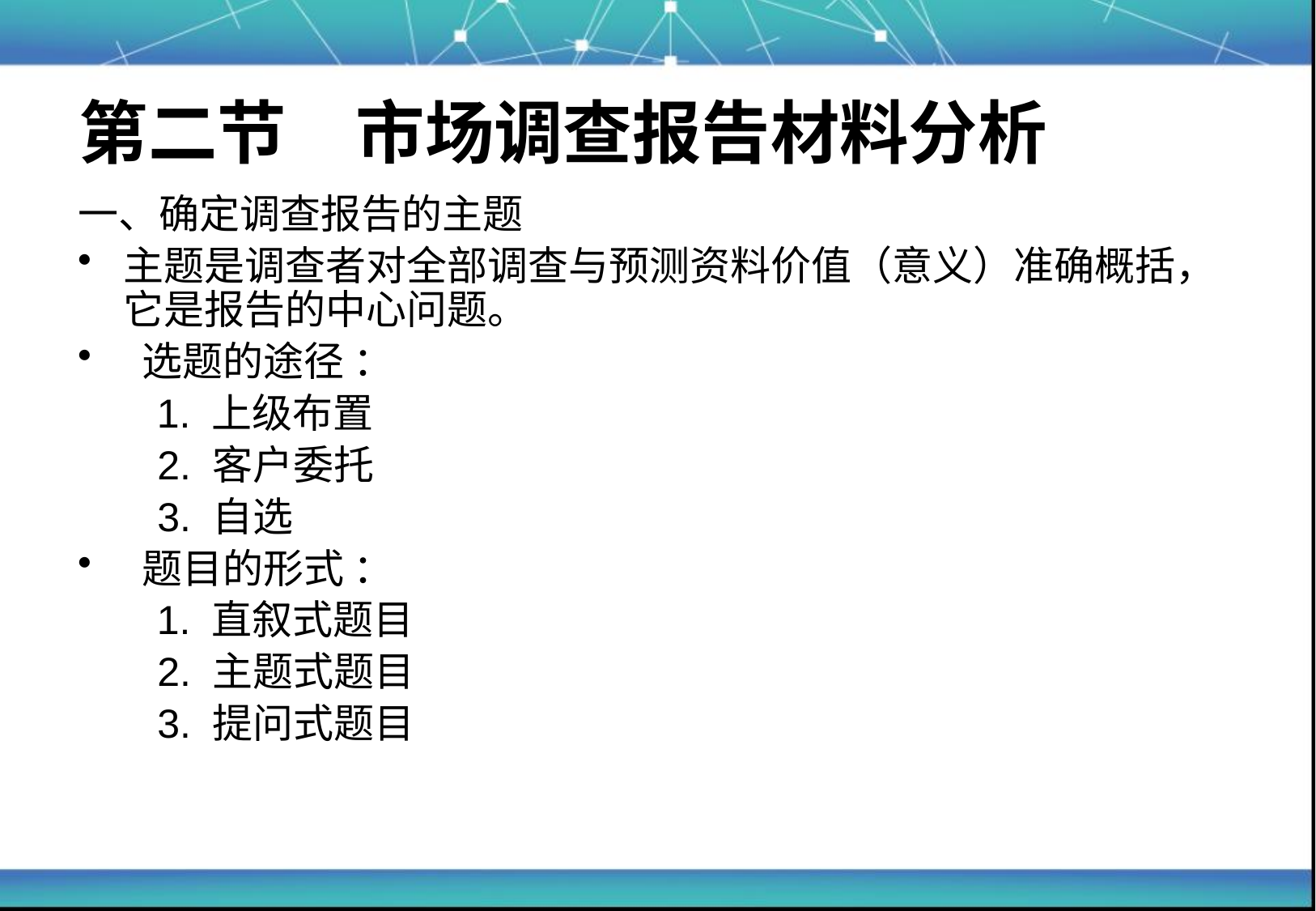

# 第二节　市场调查报告材料分析
一、确定调查报告的主题
主题是调查者对全部调查与预测资料价值（意义）准确概括，它是报告的中心问题。
 选题的途径 ：
       1. 上级布置
	   2. 客户委托
	   3. 自选
 题目的形式 ：
       1. 直叙式题目
	   2. 主题式题目
	   3. 提问式题目